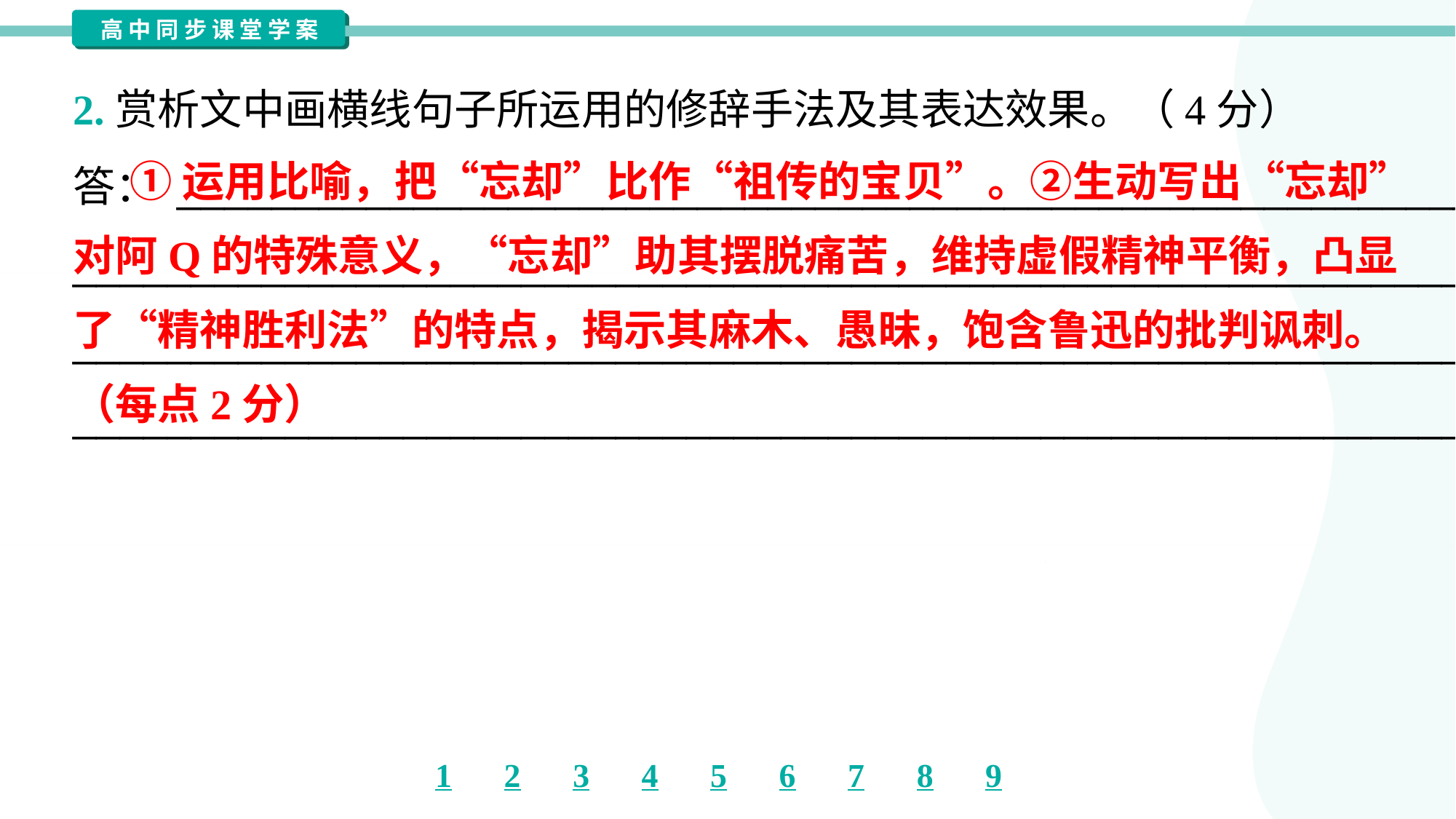

2.赏析文中画横线句子所运用的修辞手法及其表达效果。（4分）
答： ________________________________________________________
_____________________________________________________________
_____________________________________________________________
_____________________________________________________________
      ①运用比喻，把“忘却”比作“祖传的宝贝”。②生动写出“忘却”
对阿Q的特殊意义，“忘却”助其摆脱痛苦，维持虚假精神平衡，凸显
了“精神胜利法”的特点，揭示其麻木、愚昧，饱含鲁迅的批判讽刺。
（每点2分）